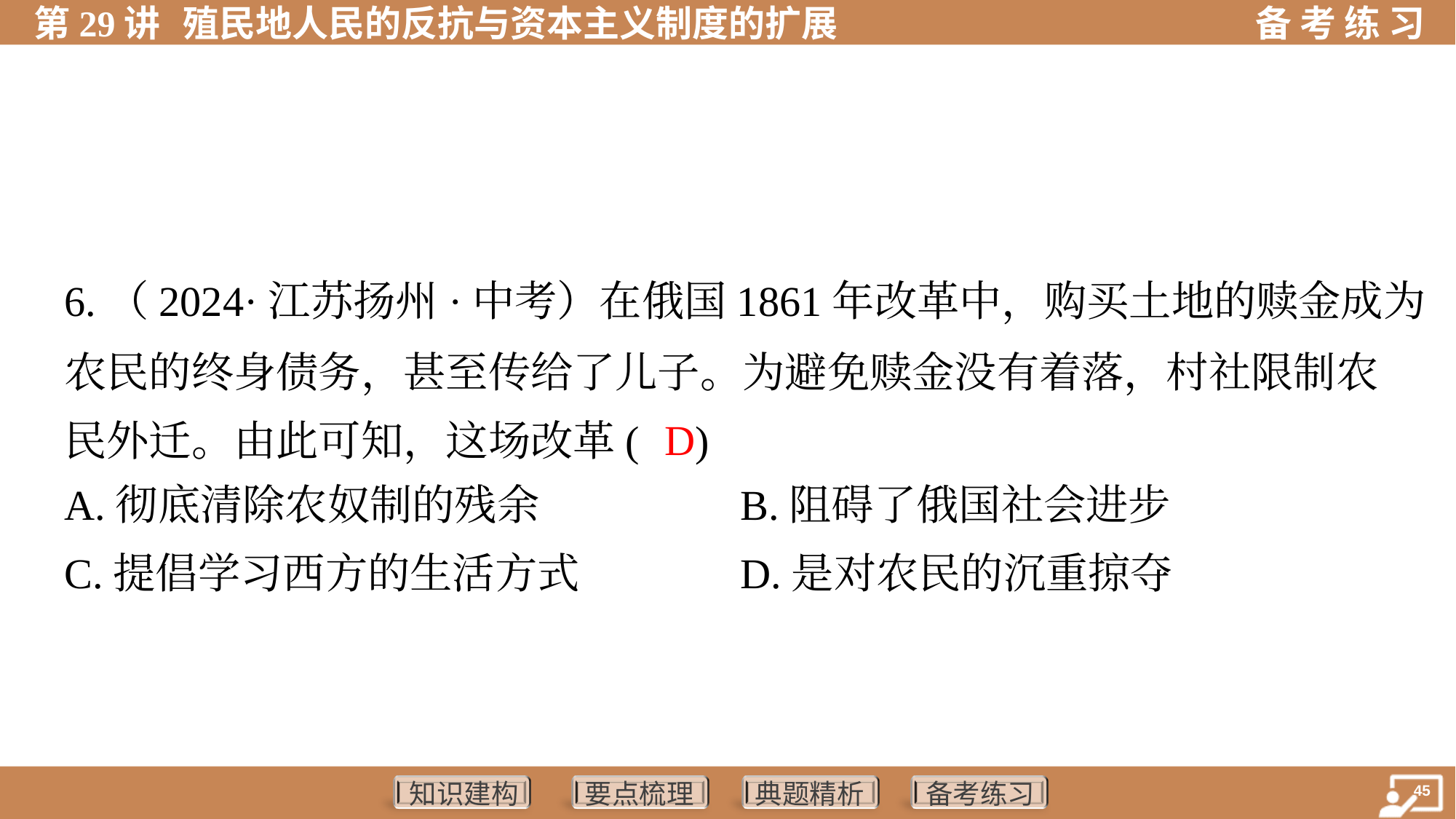

6.（2024·江苏扬州·中考）在俄国1861年改革中，购买土地的赎金成为
农民的终身债务，甚至传给了儿子。为避免赎金没有着落，村社限制农
民外迁。由此可知，这场改革(     )
D
A.彻底清除农奴制的残余	B.阻碍了俄国社会进步
C.提倡学习西方的生活方式	D.是对农民的沉重掠夺